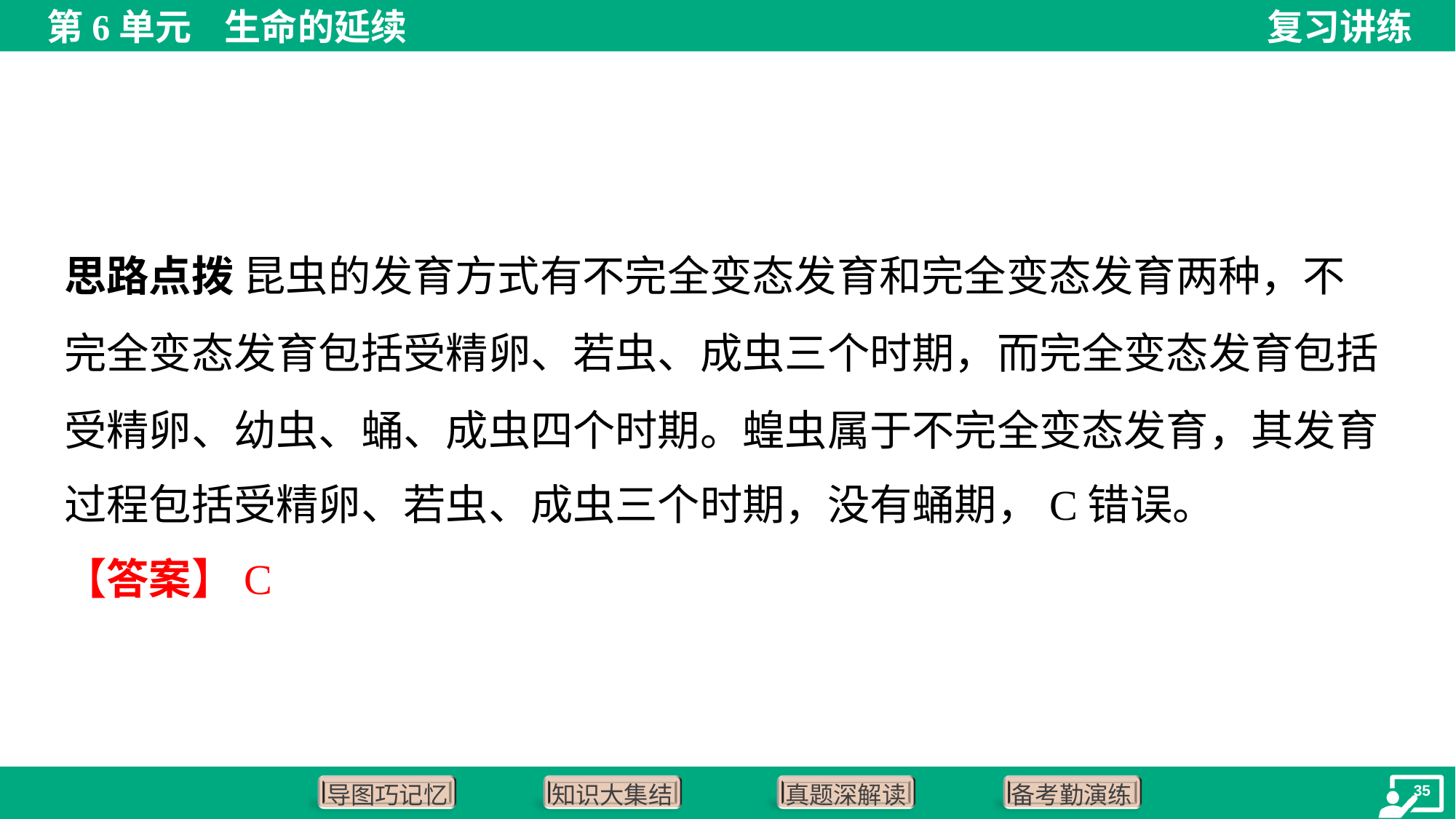

思路点拨 昆虫的发育方式有不完全变态发育和完全变态发育两种，不
完全变态发育包括受精卵、若虫、成虫三个时期，而完全变态发育包括
受精卵、幼虫、蛹、成虫四个时期。蝗虫属于不完全变态发育，其发育
过程包括受精卵、若虫、成虫三个时期，没有蛹期，C错误。
【答案】C